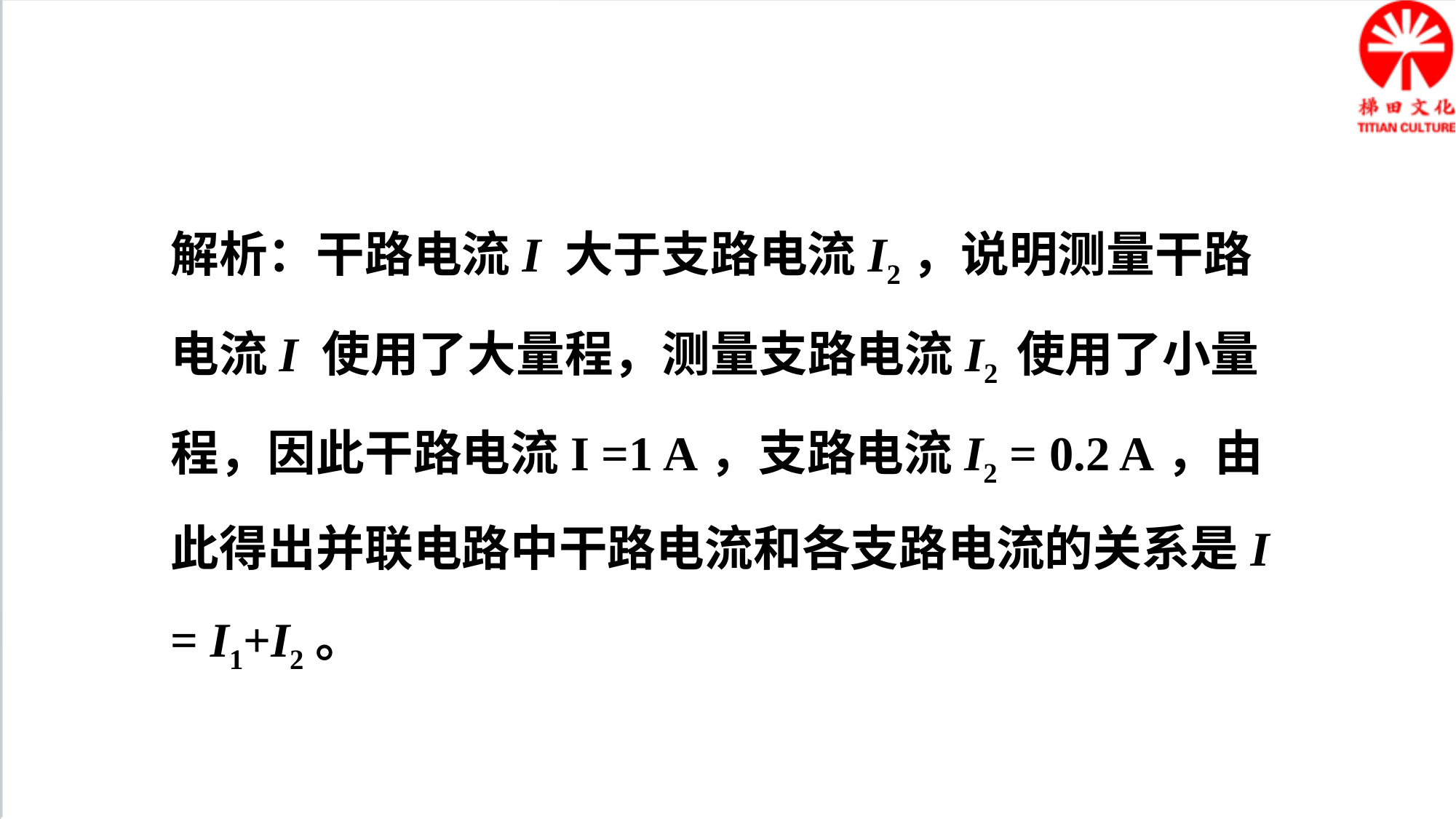

解析：干路电流I 大于支路电流I2，说明测量干路电流I 使用了大量程，测量支路电流I2 使用了小量程，因此干路电流I =1 A，支路电流I2 = 0.2 A，由此得出并联电路中干路电流和各支路电流的关系是I = I1+I2。